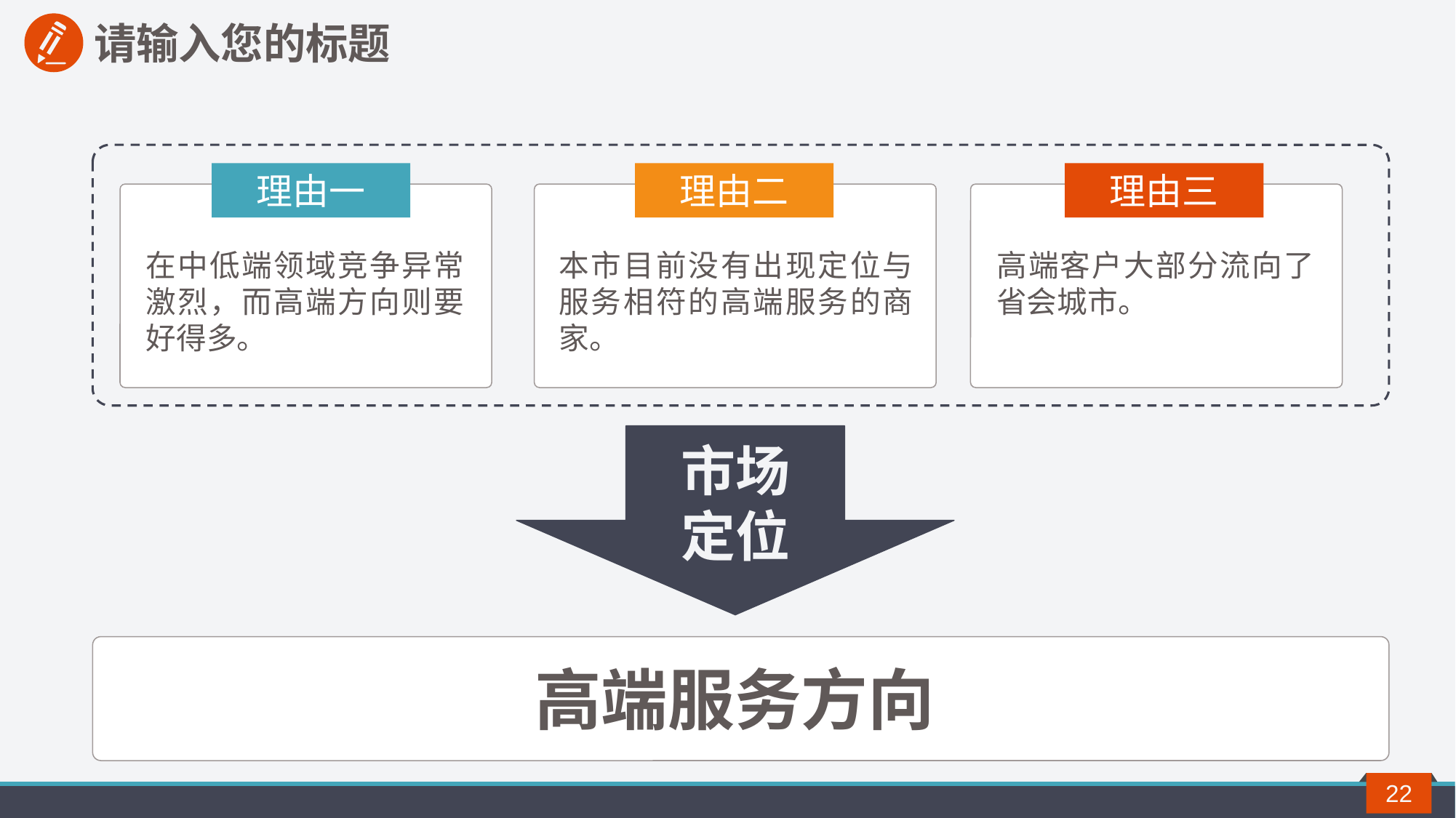

请输入您的标题

理由一
理由二
理由三

在中低端领域竞争异常激烈，而高端方向则要好得多。
本市目前没有出现定位与服务相符的高端服务的商家。
高端客户大部分流向了省会城市。

市场定位

高端服务方向